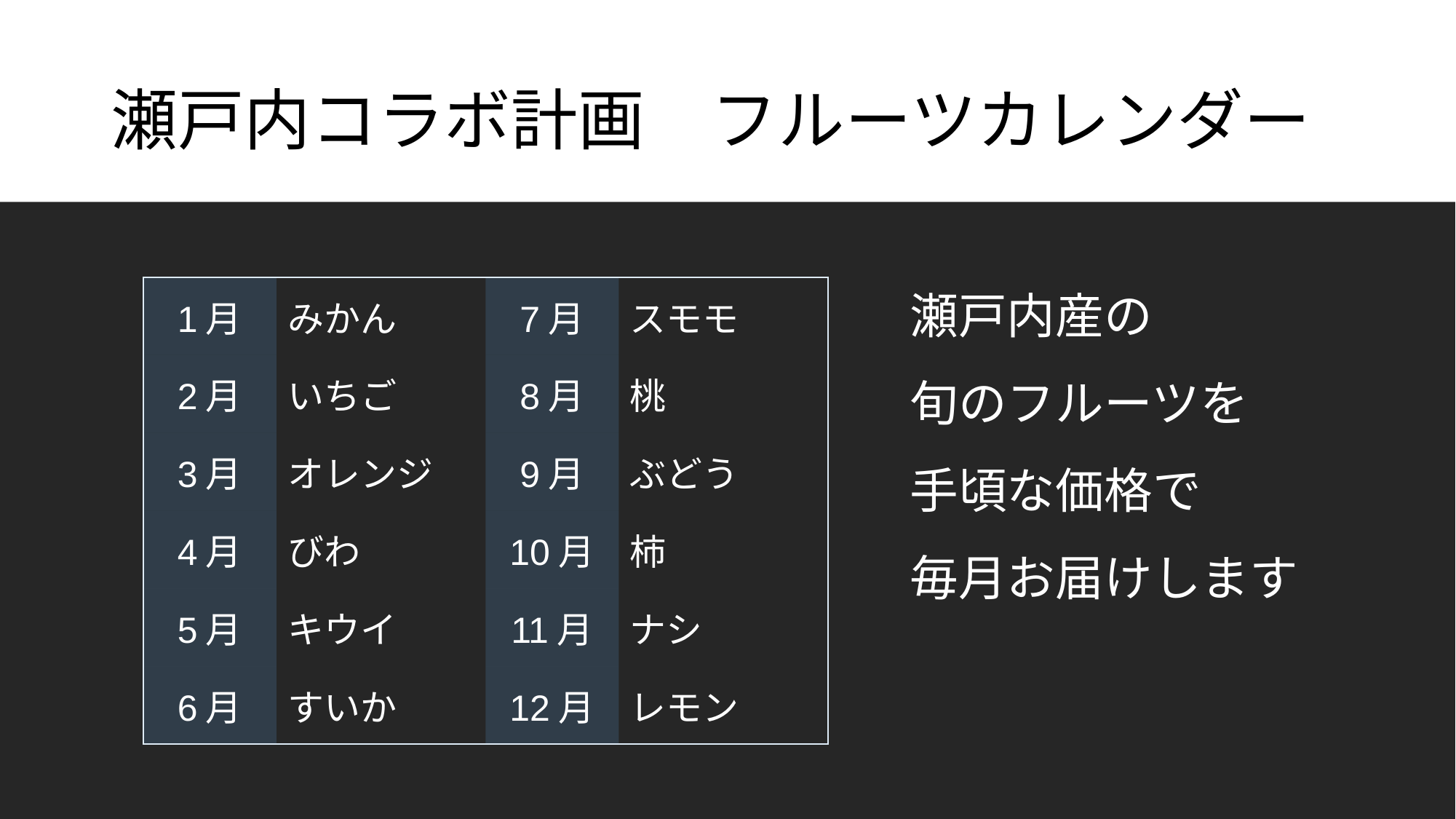

# 瀬戸内コラボ計画　フルーツカレンダー
瀬戸内産の
旬のフルーツを
手頃な価格で
毎月お届けします
| 1月 | みかん | 7月 | スモモ |
| --- | --- | --- | --- |
| 2月 | いちご | 8月 | 桃 |
| 3月 | オレンジ | 9月 | ぶどう |
| 4月 | びわ | 10月 | 柿 |
| 5月 | キウイ | 11月 | ナシ |
| 6月 | すいか | 12月 | レモン |